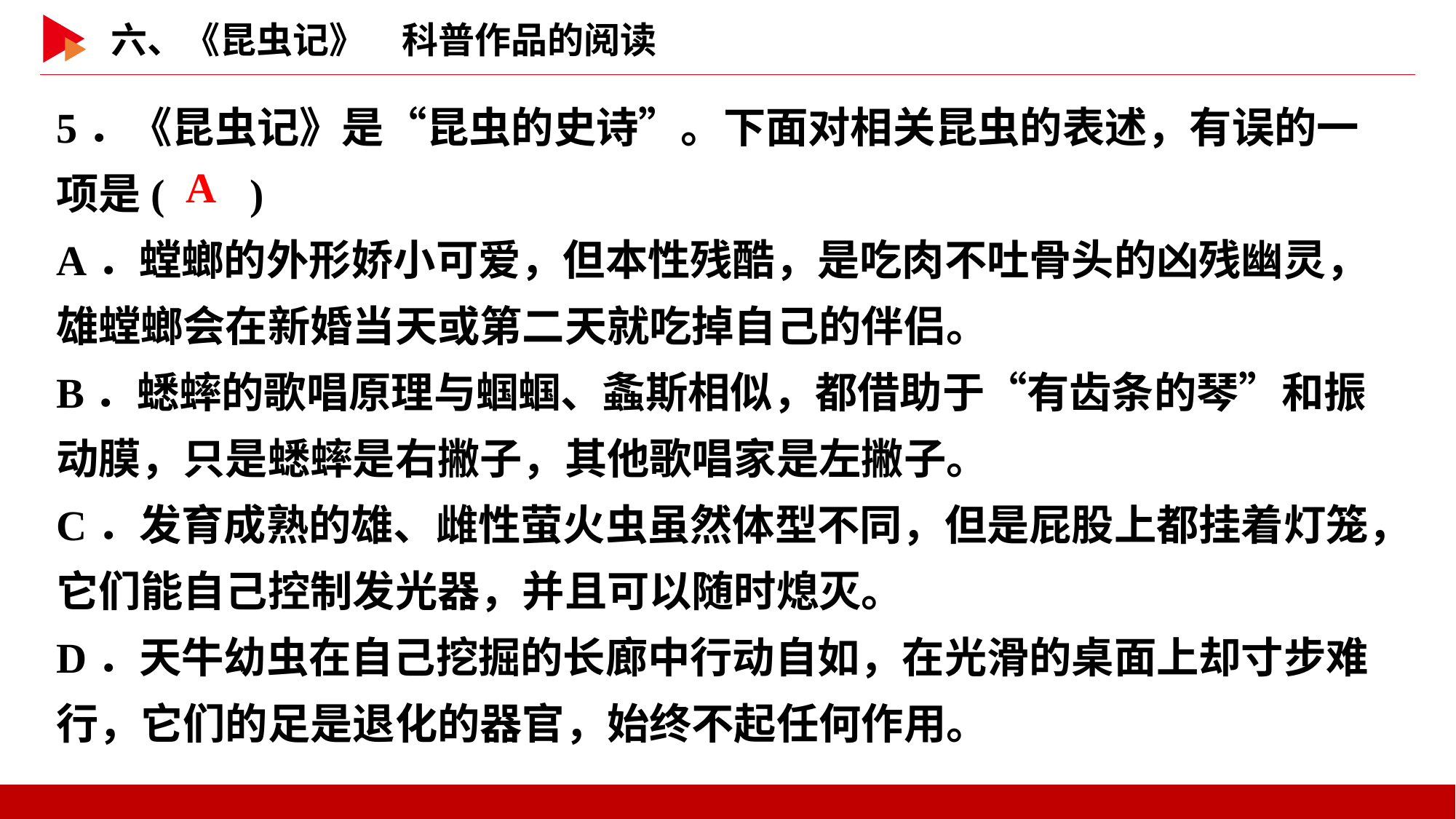

5．《昆虫记》是“昆虫的史诗”。下面对相关昆虫的表述，有误的一项是(        )
A．螳螂的外形娇小可爱，但本性残酷，是吃肉不吐骨头的凶残幽灵，雄螳螂会在新婚当天或第二天就吃掉自己的伴侣。
B．蟋蟀的歌唱原理与蝈蝈、螽斯相似，都借助于“有齿条的琴”和振动膜，只是蟋蟀是右撇子，其他歌唱家是左撇子。
C．发育成熟的雄、雌性萤火虫虽然体型不同，但是屁股上都挂着灯笼，它们能自己控制发光器，并且可以随时熄灭。
D．天牛幼虫在自己挖掘的长廊中行动自如，在光滑的桌面上却寸步难行，它们的足是退化的器官，始终不起任何作用。
   A